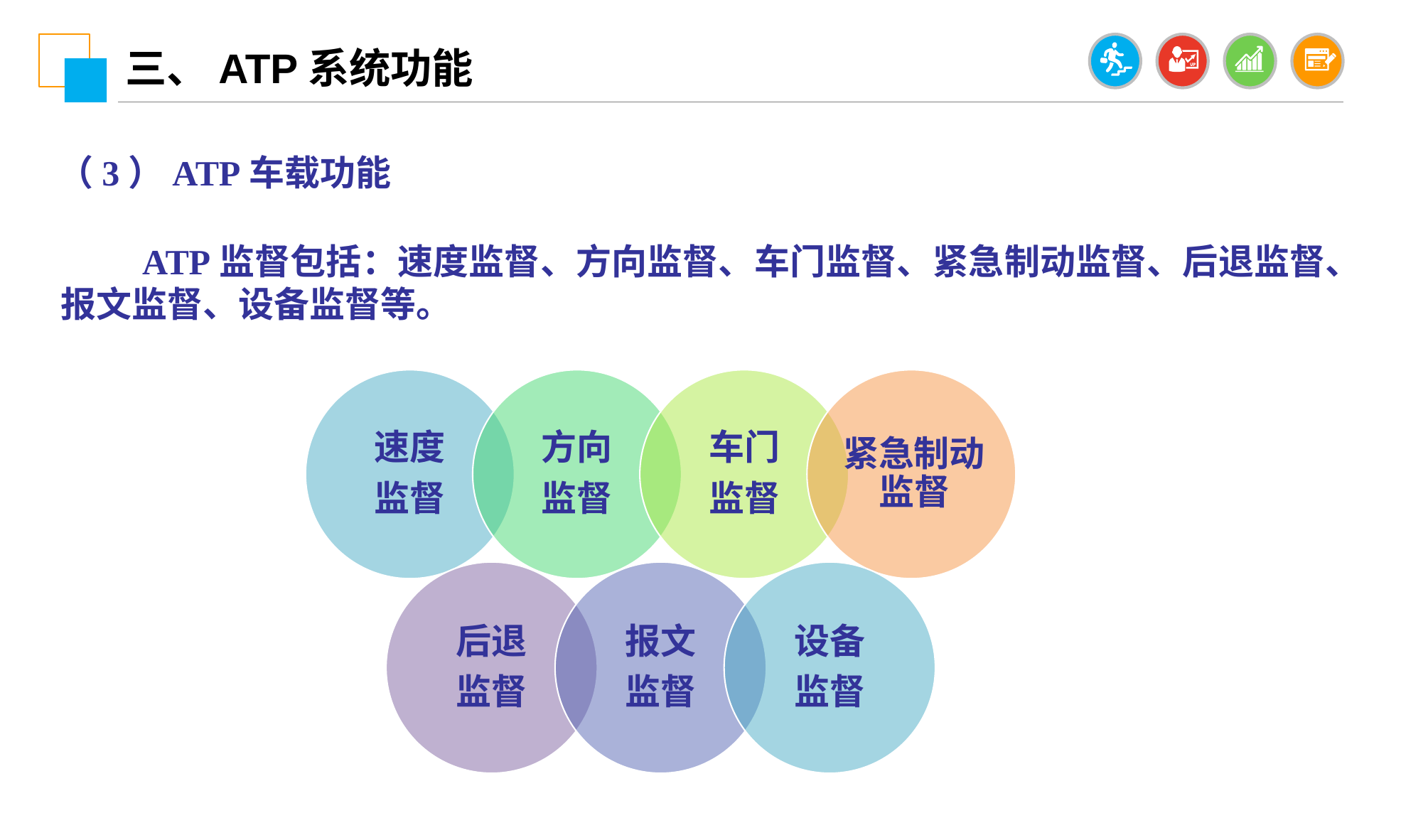

三、ATP系统功能
（3）ATP车载功能
         ATP监督包括：速度监督、方向监督、车门监督、紧急制动监督、后退监督、报文监督、设备监督等。

速度
监督

方向
监督

车门
监督

紧急制动监督

后退
监督

报文
监督

设备
监督